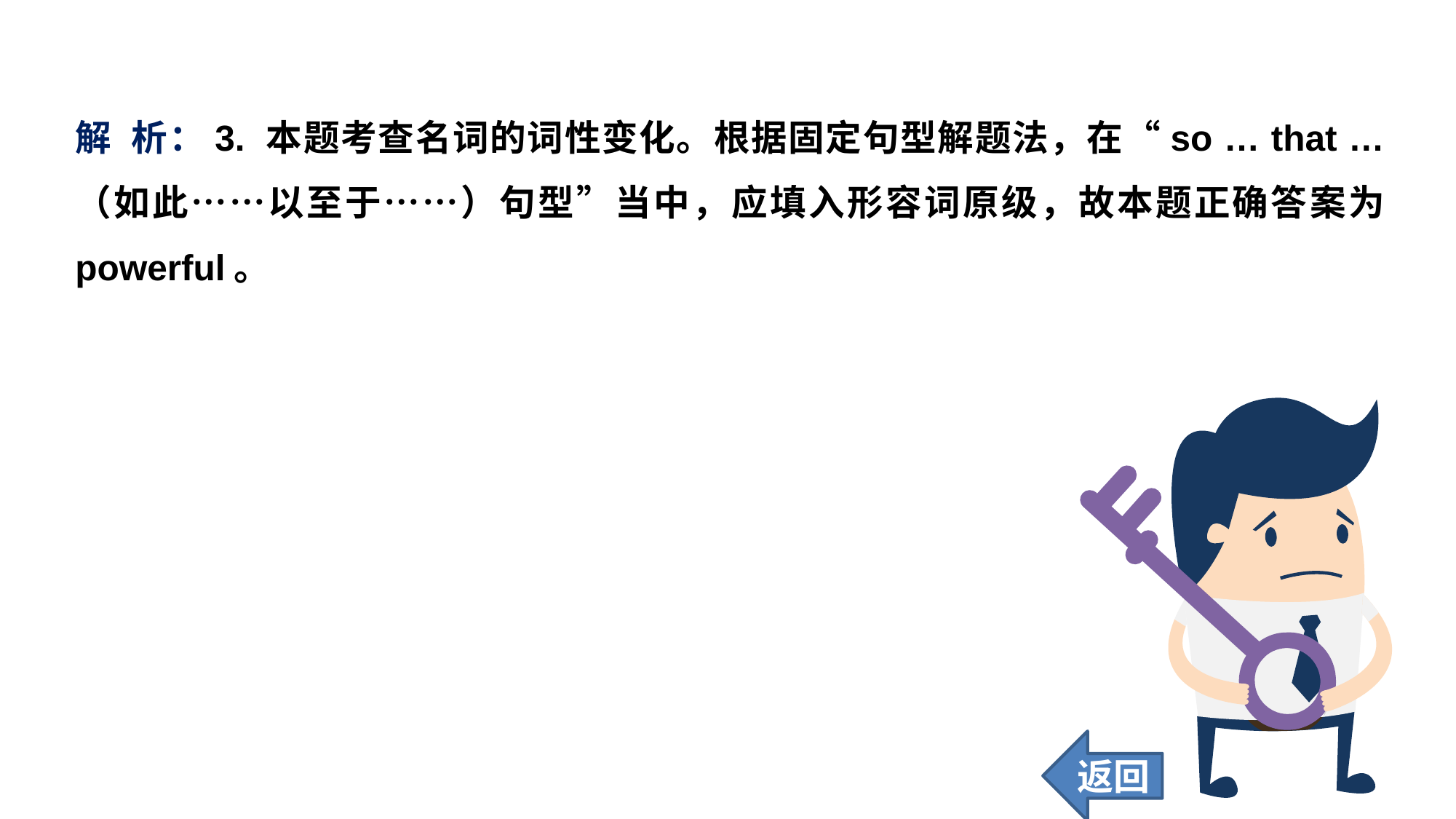

解  析：3. 本题考查名词的词性变化。根据固定句型解题法，在“so … that …（如此……以至于……）句型”当中，应填入形容词原级，故本题正确答案为powerful。

返回
185